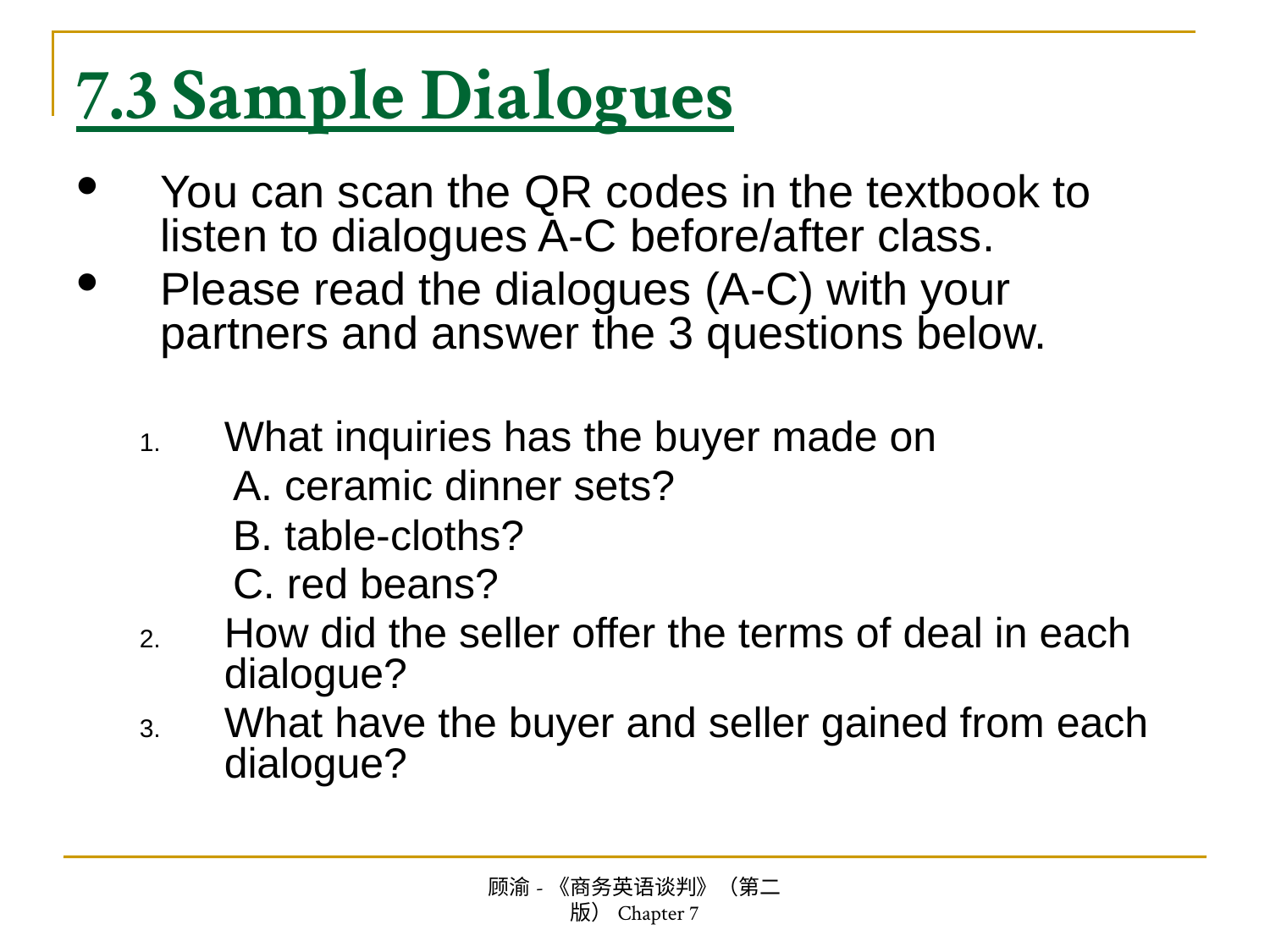

# 7.3 Sample Dialogues
You can scan the QR codes in the textbook to listen to dialogues A-C before/after class.
Please read the dialogues (A-C) with your partners and answer the 3 questions below.

What inquiries has the buyer made on
A. ceramic dinner sets?
B. table-cloths?
C. red beans?
How did the seller offer the terms of deal in each dialogue?
What have the buyer and seller gained from each dialogue?

22
顾渝-《商务英语谈判》（第二版）Chapter 7